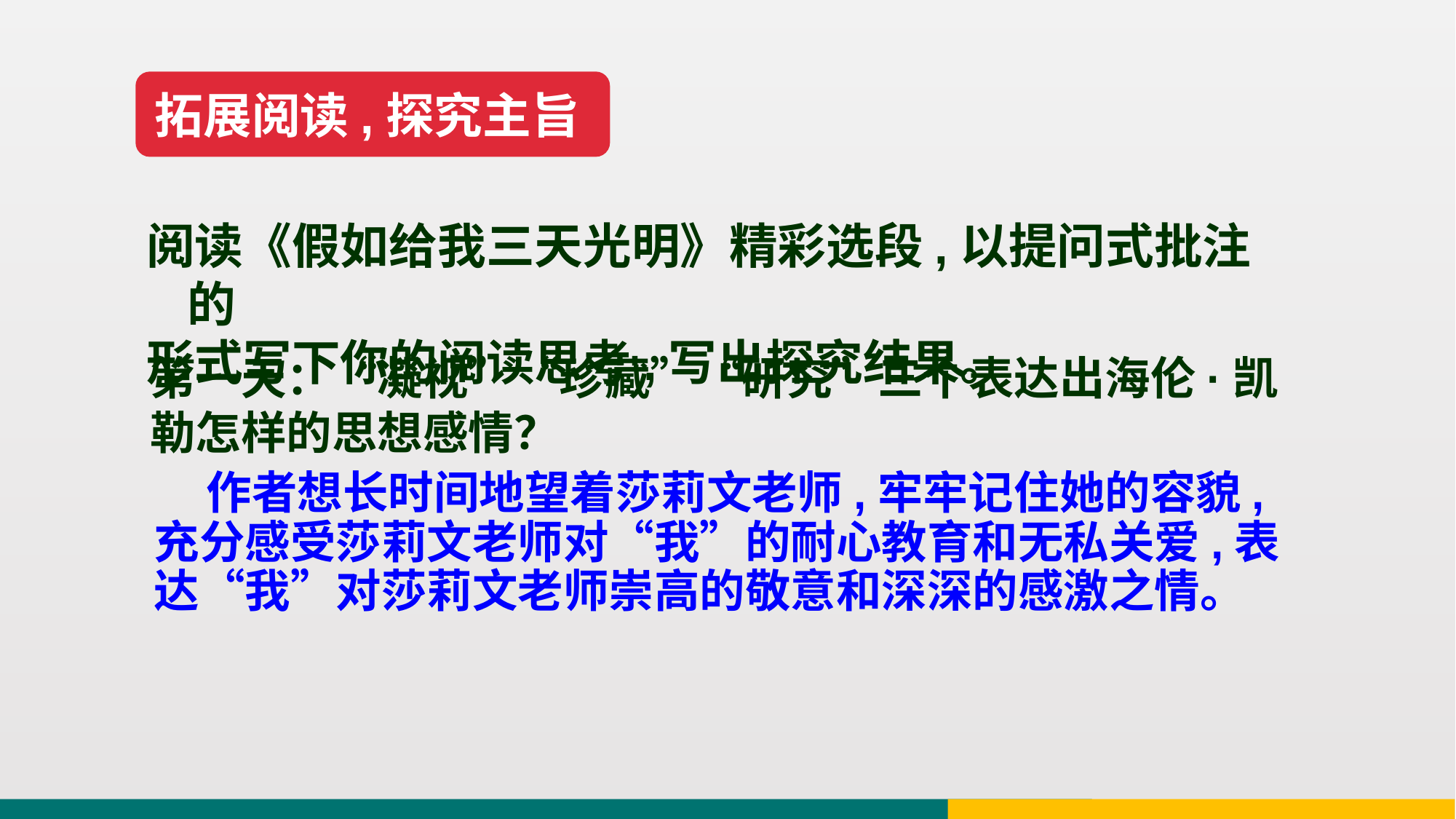

拓展阅读,探究主旨
阅读《假如给我三天光明》精彩选段,以提问式批注的
形式写下你的阅读思考,写出探究结果。
第一天：“凝视”“珍藏”“研究”三个表达出海伦·凯勒怎样的思想感情？
    作者想长时间地望着莎莉文老师,牢牢记住她的容貌,充分感受莎莉文老师对“我”的耐心教育和无私关爱,表达“我”对莎莉文老师崇高的敬意和深深的感激之情。